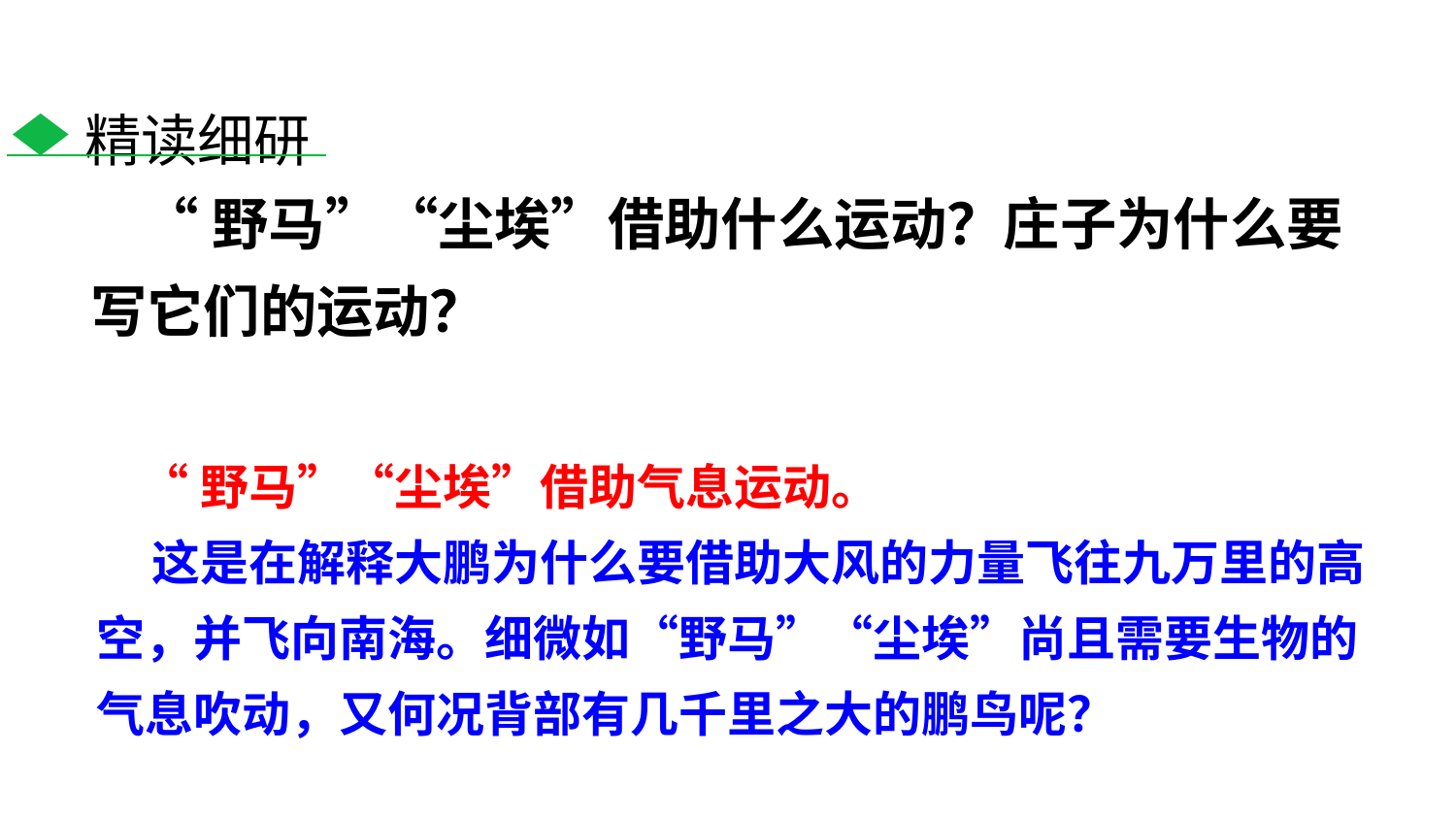

精读细研

    “野马”“尘埃”借助什么运动？庄子为什么要写它们的运动？
    “野马”“尘埃”借助气息运动。
    这是在解释大鹏为什么要借助大风的力量飞往九万里的高空，并飞向南海。细微如“野马”“尘埃”尚且需要生物的气息吹动，又何况背部有几千里之大的鹏鸟呢？